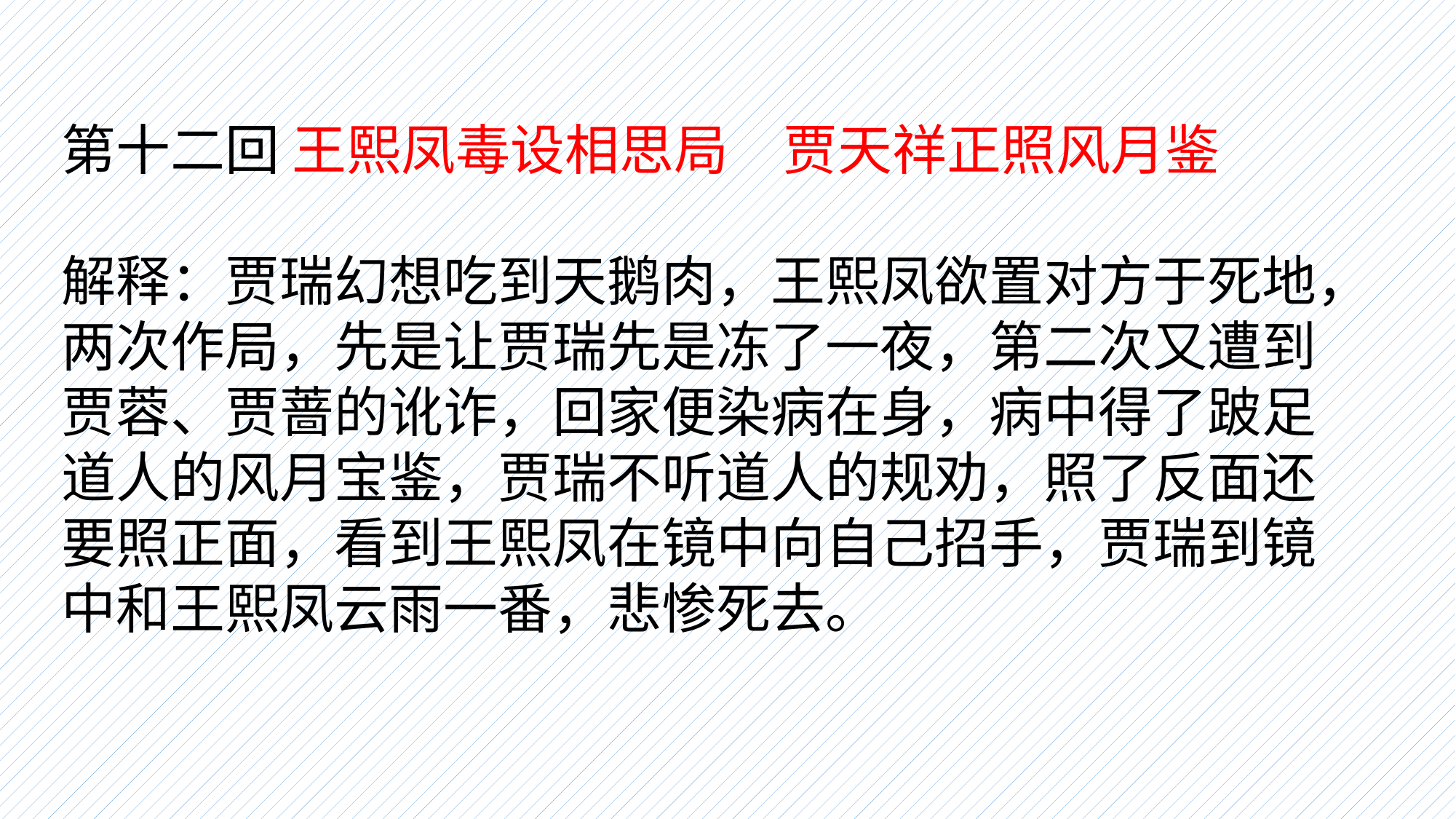

第十二回 王熙凤毒设相思局　贾天祥正照风月鉴

解释：贾瑞幻想吃到天鹅肉，王熙凤欲置对方于死地，两次作局，先是让贾瑞先是冻了一夜，第二次又遭到贾蓉、贾蔷的讹诈，回家便染病在身，病中得了跛足道人的风月宝鉴，贾瑞不听道人的规劝，照了反面还要照正面，看到王熙凤在镜中向自己招手，贾瑞到镜中和王熙凤云雨一番，悲惨死去。